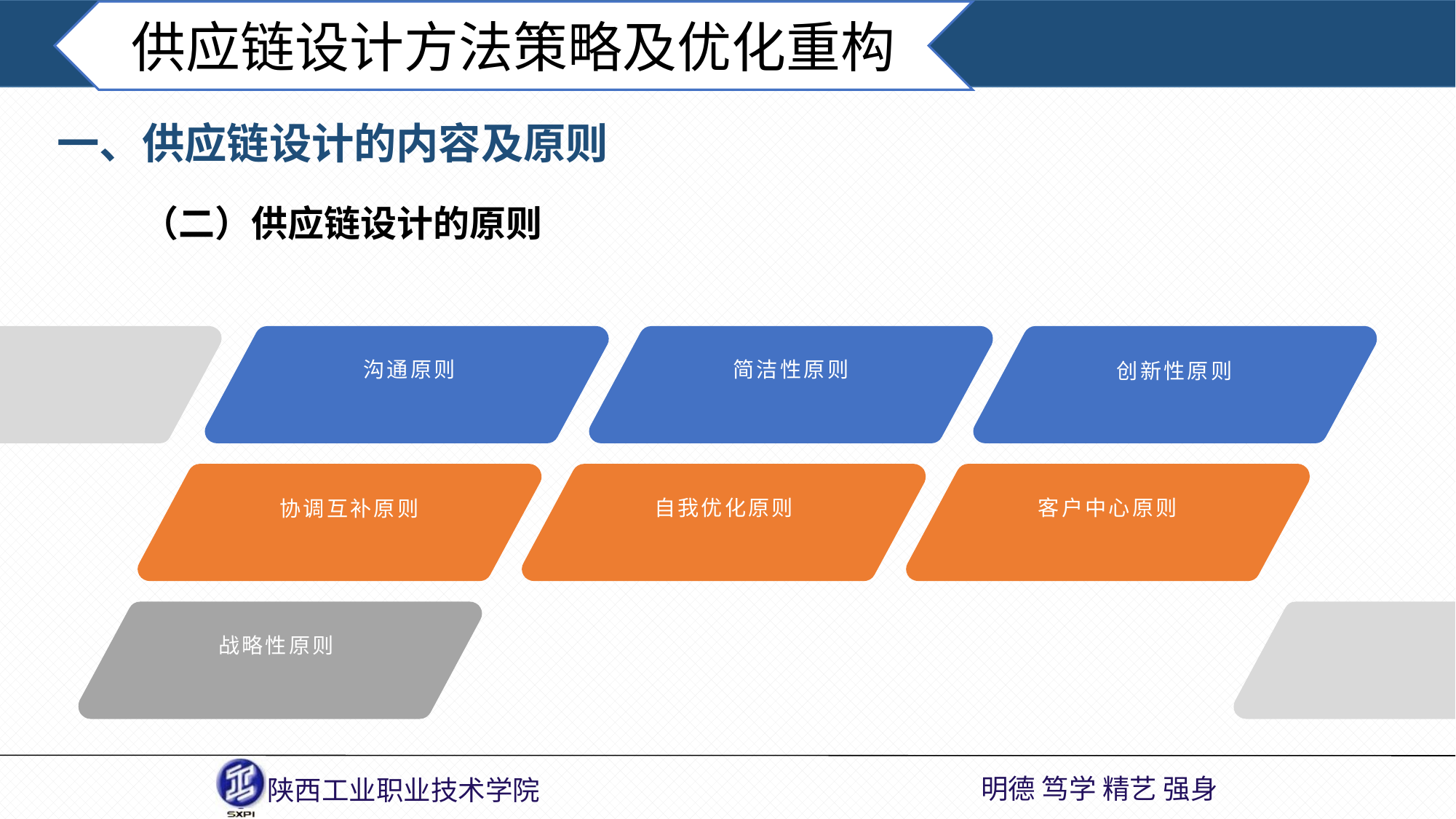

供应链设计方法策略及优化重构
一、供应链设计的内容及原则
（二）供应链设计的原则

 沟通原则
简洁性原则
创新性原则

自我优化原则
客户中心原则
 协调互补原则

战略性原则